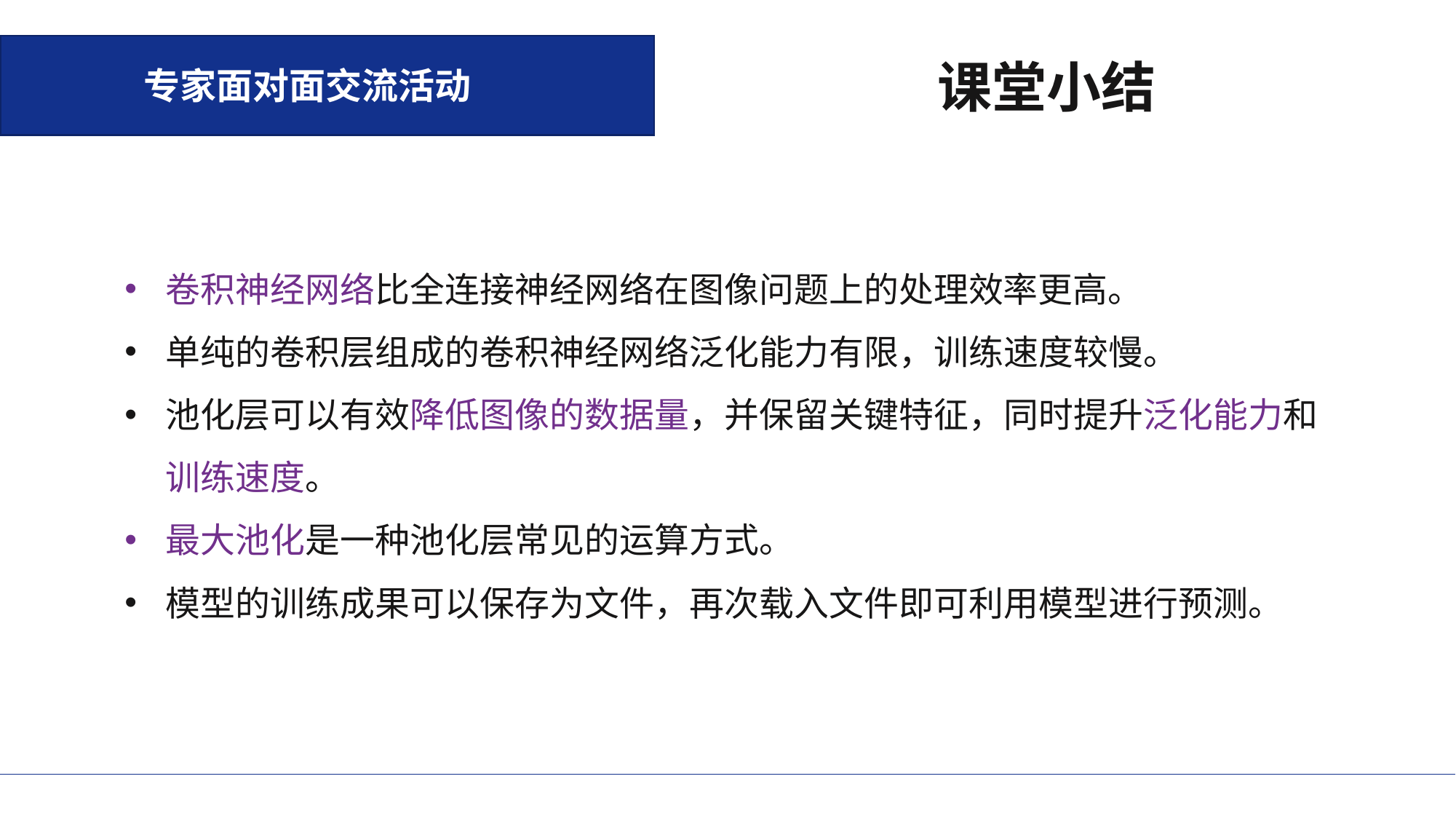

课堂小结
专家面对面交流活动

卷积神经网络比全连接神经网络在图像问题上的处理效率更高。
单纯的卷积层组成的卷积神经网络泛化能力有限，训练速度较慢。
池化层可以有效降低图像的数据量，并保留关键特征，同时提升泛化能力和训练速度。
最大池化是一种池化层常见的运算方式。
模型的训练成果可以保存为文件，再次载入文件即可利用模型进行预测。